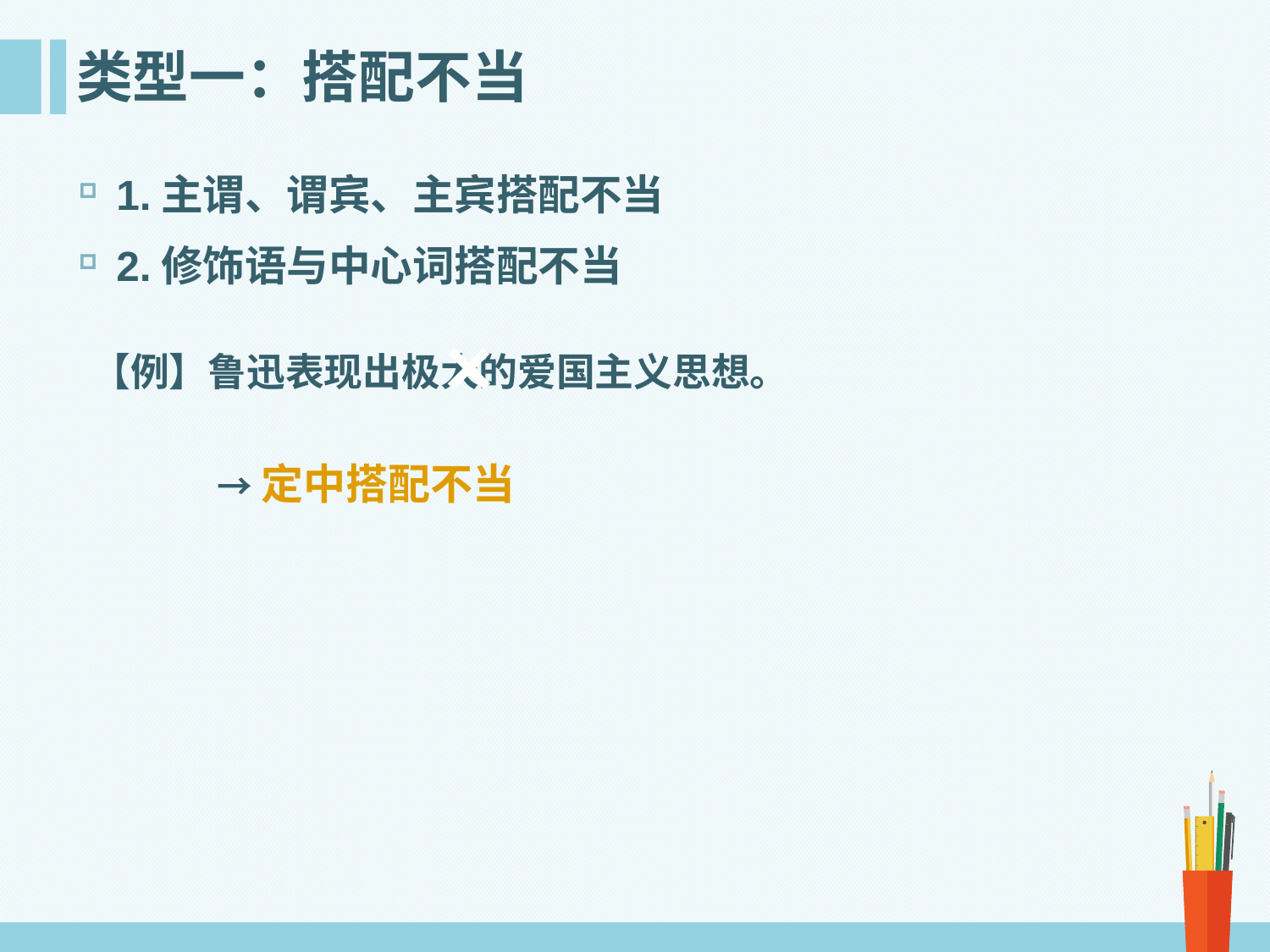

# 类型一：搭配不当
1.主谓、谓宾、主宾搭配不当
2.修饰语与中心词搭配不当

×
【例】鲁迅表现出极大的爱国主义思想。

→定中搭配不当